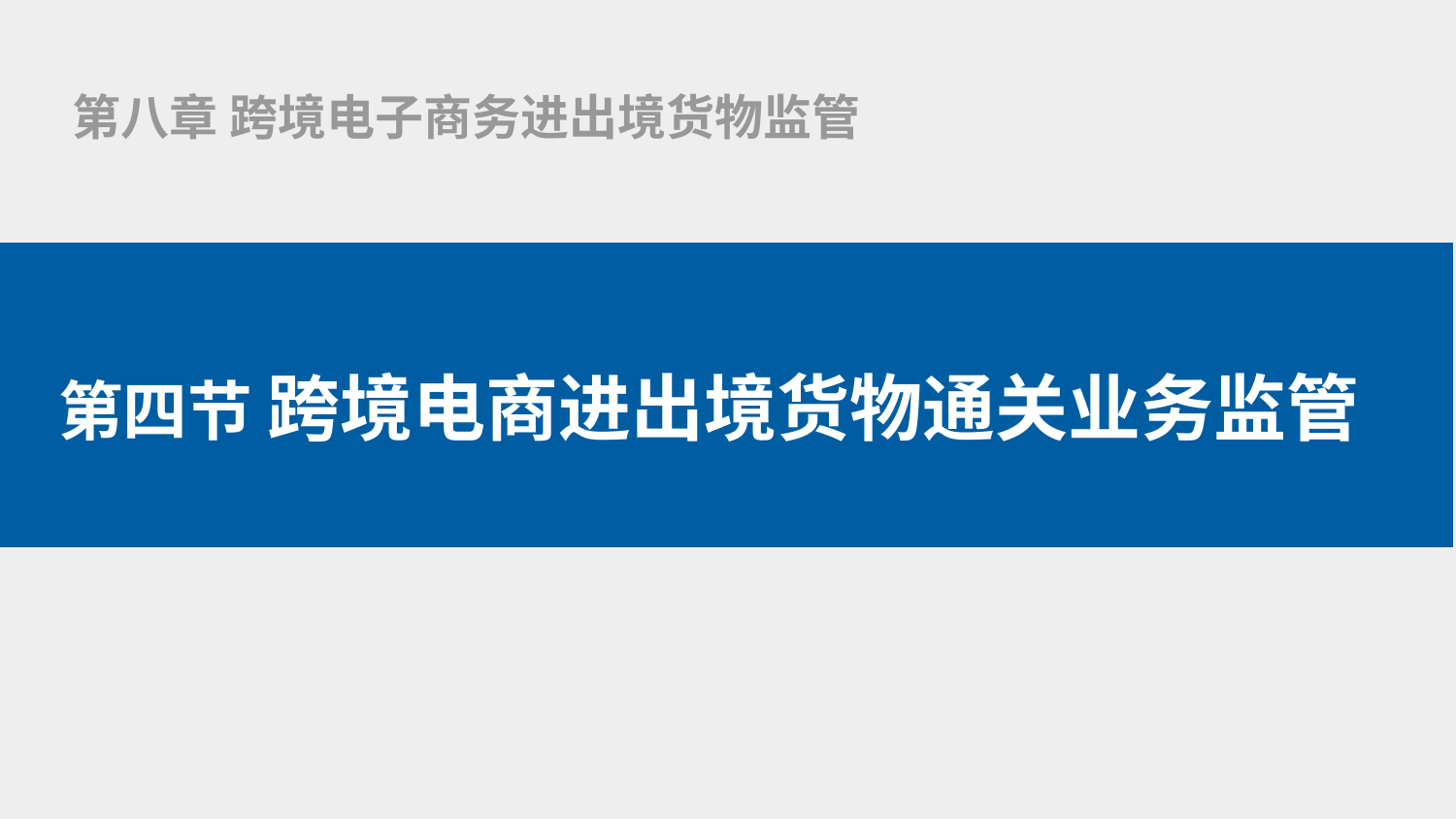

第八章 跨境电子商务进出境货物监管

第四节 跨境电商进出境货物通关业务监管